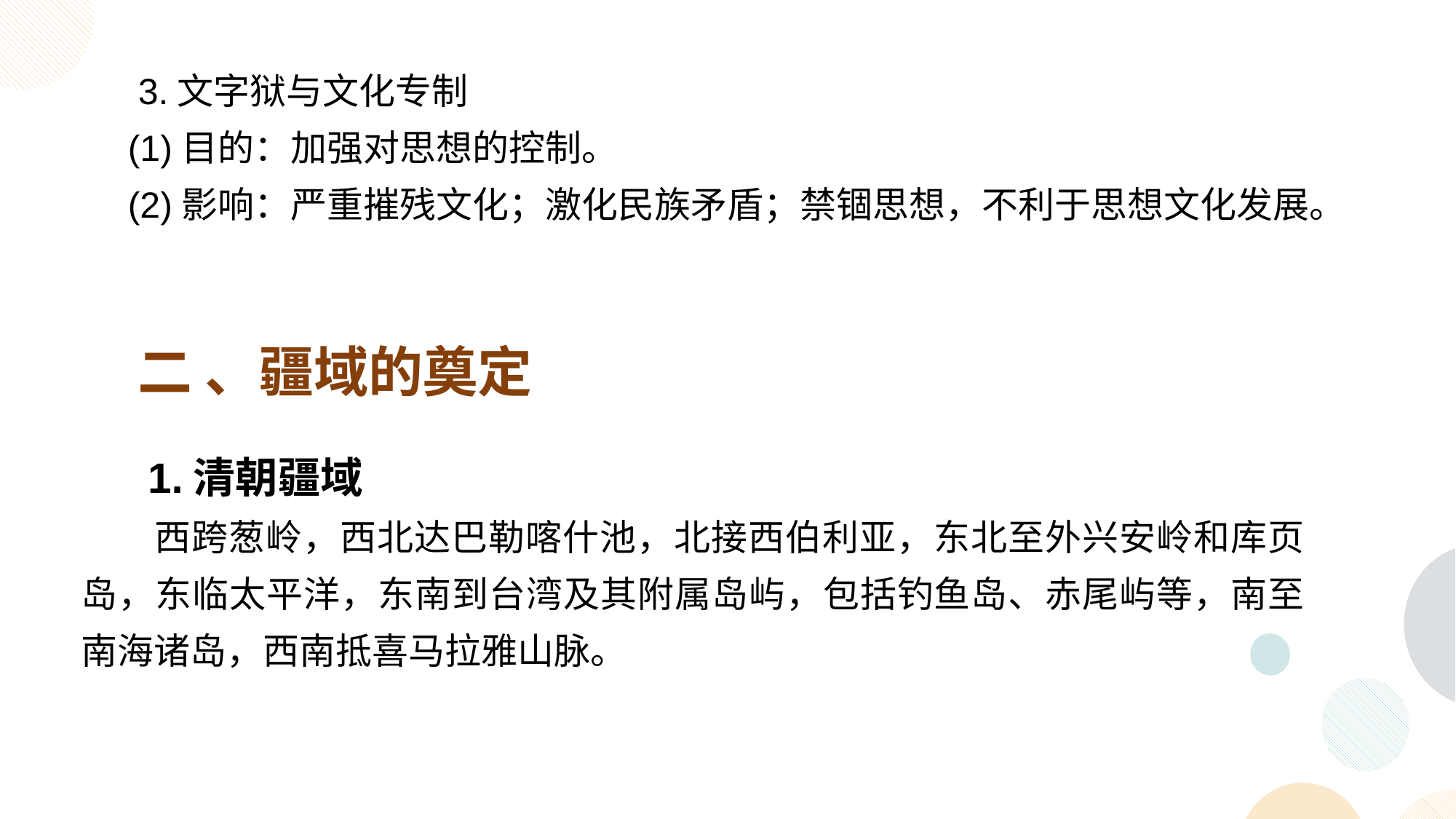

3.文字狱与文化专制
 (1)目的：加强对思想的控制。
 (2)影响：严重摧残文化；激化民族矛盾；禁锢思想，不利于思想文化发展。
二 、疆域的奠定
 1.清朝疆域
 西跨葱岭，西北达巴勒喀什池，北接西伯利亚，东北至外兴安岭和库页岛，东临太平洋，东南到台湾及其附属岛屿，包括钓鱼岛、赤尾屿等，南至南海诸岛，西南抵喜马拉雅山脉。